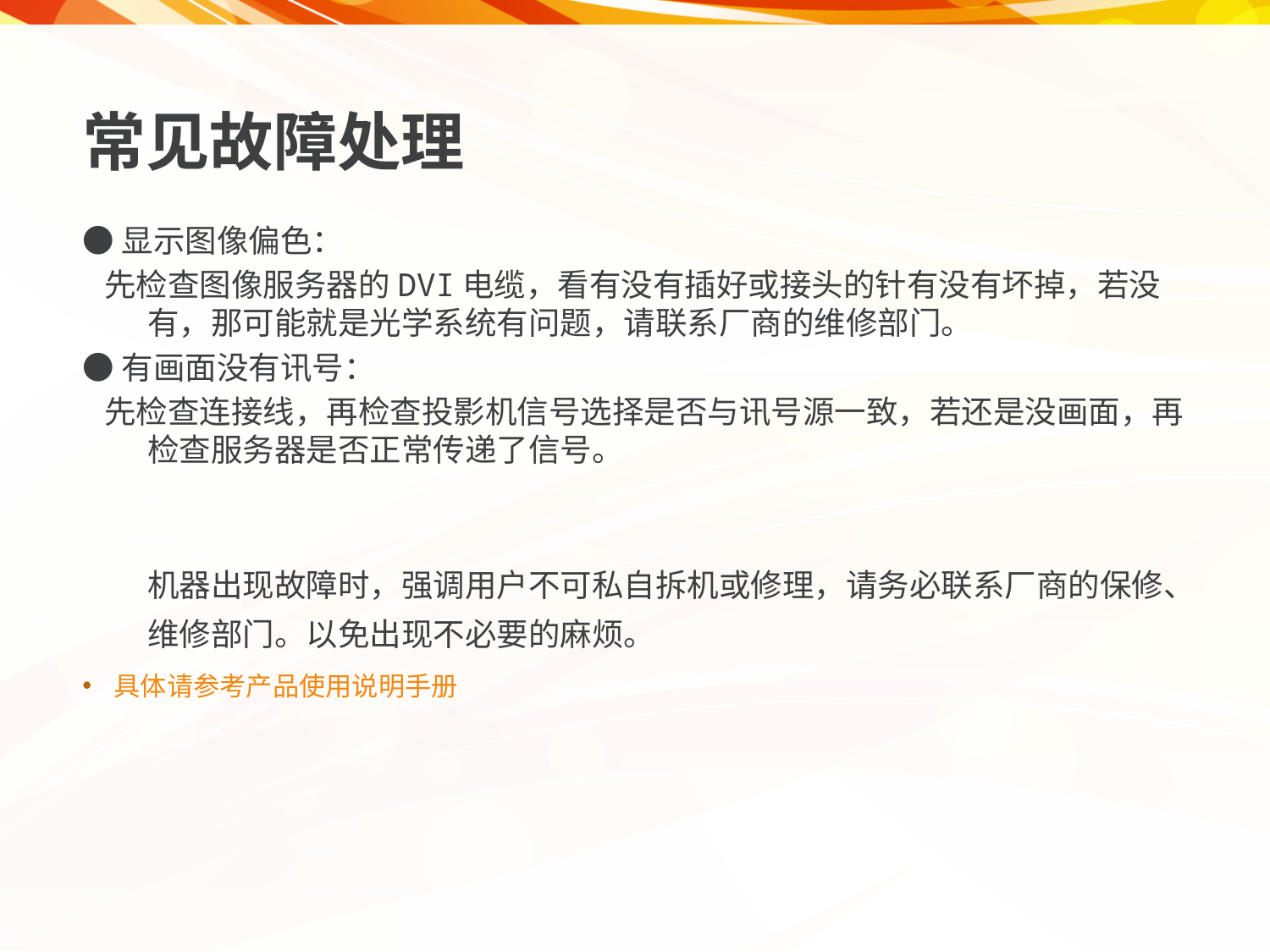

# 常见故障处理

●显示图像偏色：
  先检查图像服务器的DVI电缆，看有没有插好或接头的针有没有坏掉，若没有，那可能就是光学系统有问题，请联系厂商的维修部门。
●有画面没有讯号：
  先检查连接线，再检查投影机信号选择是否与讯号源一致，若还是没画面，再检查服务器是否正常传递了信号。

	机器出现故障时，强调用户不可私自拆机或修理，请务必联系厂商的保修、维修部门。以免出现不必要的麻烦。
具体请参考产品使用说明手册